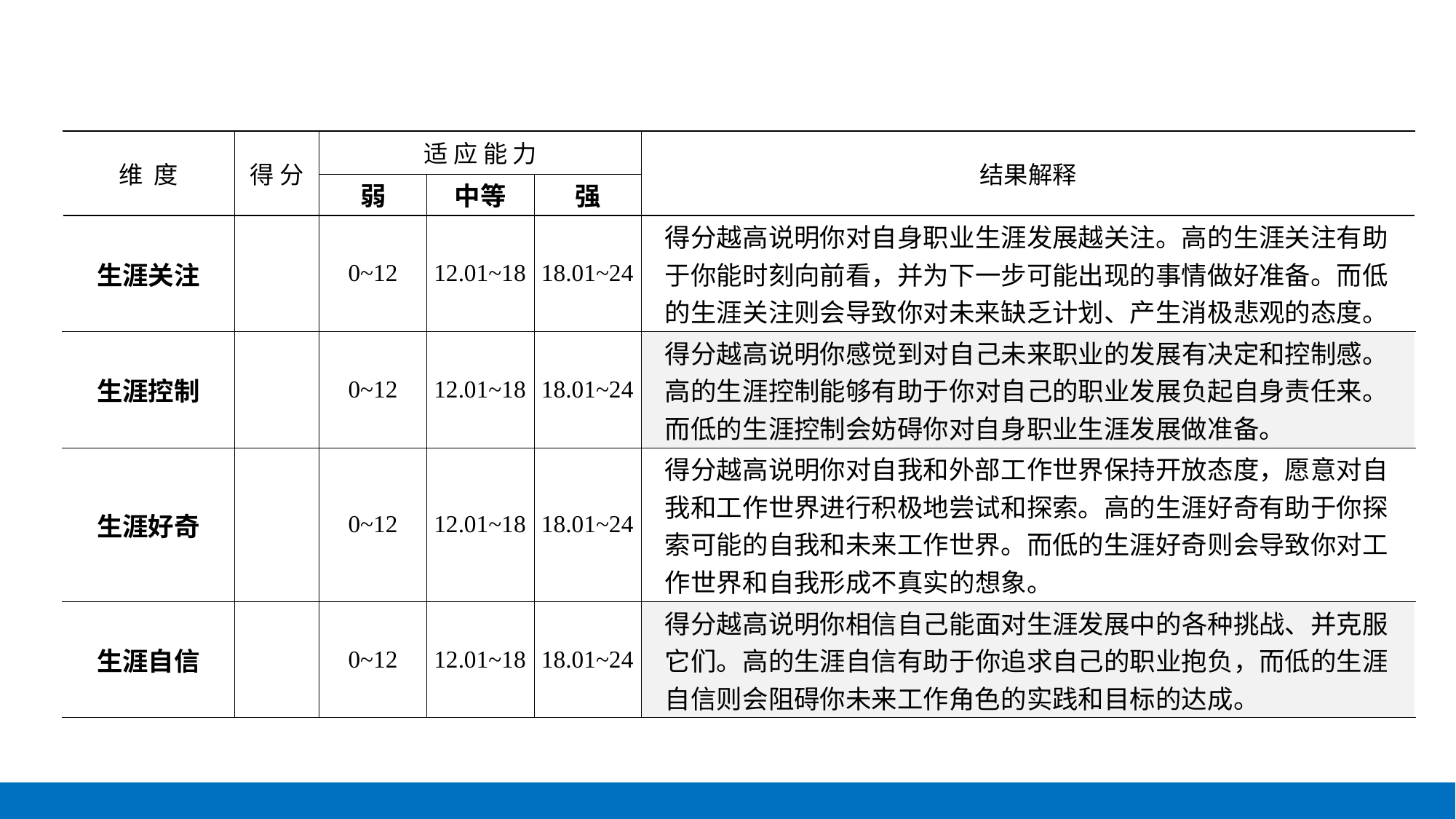

| 维 度 | 得 分 | 适 应 能 力 |  |  | 结果解释 |
| --- | --- | --- | --- | --- | --- |
|  |  | 弱 | 中等 | 强 |  |
| 生涯关注 |  | 0~12 | 12.01~18 | 18.01~24 | 得分越高说明你对自身职业生涯发展越关注。高的生涯关注有助于你能时刻向前看，并为下一步可能出现的事情做好准备。而低的生涯关注则会导致你对未来缺乏计划、产生消极悲观的态度。 |
| 生涯控制 |  | 0~12 | 12.01~18 | 18.01~24 | 得分越高说明你感觉到对自己未来职业的发展有决定和控制感。高的生涯控制能够有助于你对自己的职业发展负起自身责任来。而低的生涯控制会妨碍你对自身职业生涯发展做准备。 |
| 生涯好奇 |  | 0~12 | 12.01~18 | 18.01~24 | 得分越高说明你对自我和外部工作世界保持开放态度，愿意对自我和工作世界进行积极地尝试和探索。高的生涯好奇有助于你探索可能的自我和未来工作世界。而低的生涯好奇则会导致你对工作世界和自我形成不真实的想象。 |
| 生涯自信 |  | 0~12 | 12.01~18 | 18.01~24 | 得分越高说明你相信自己能面对生涯发展中的各种挑战、并克服它们。高的生涯自信有助于你追求自己的职业抱负，而低的生涯自信则会阻碍你未来工作角色的实践和目标的达成。 |